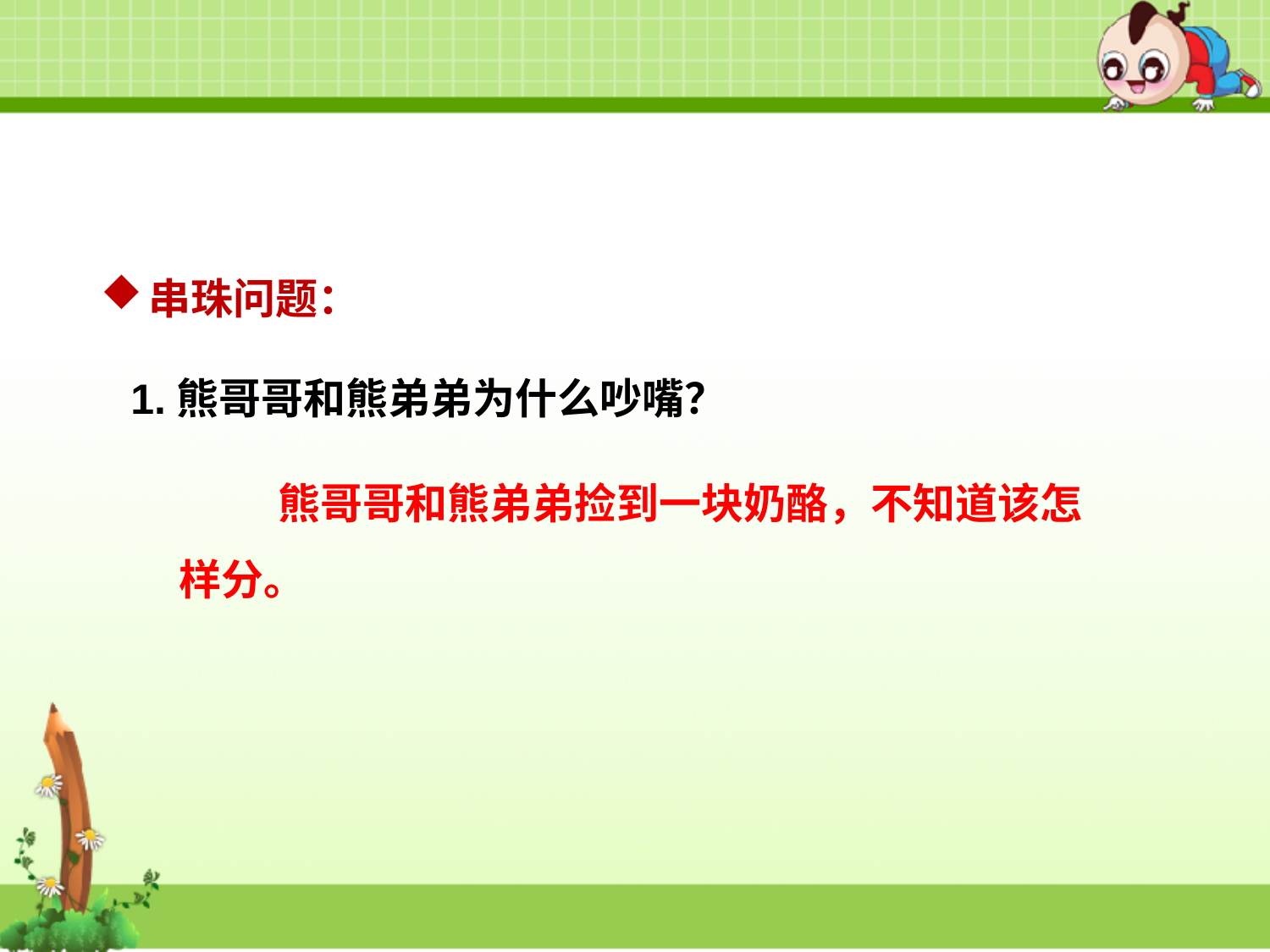

串珠问题：
1.熊哥哥和熊弟弟为什么吵嘴？
熊哥哥和熊弟弟捡到一块奶酪，不知道该怎样分。